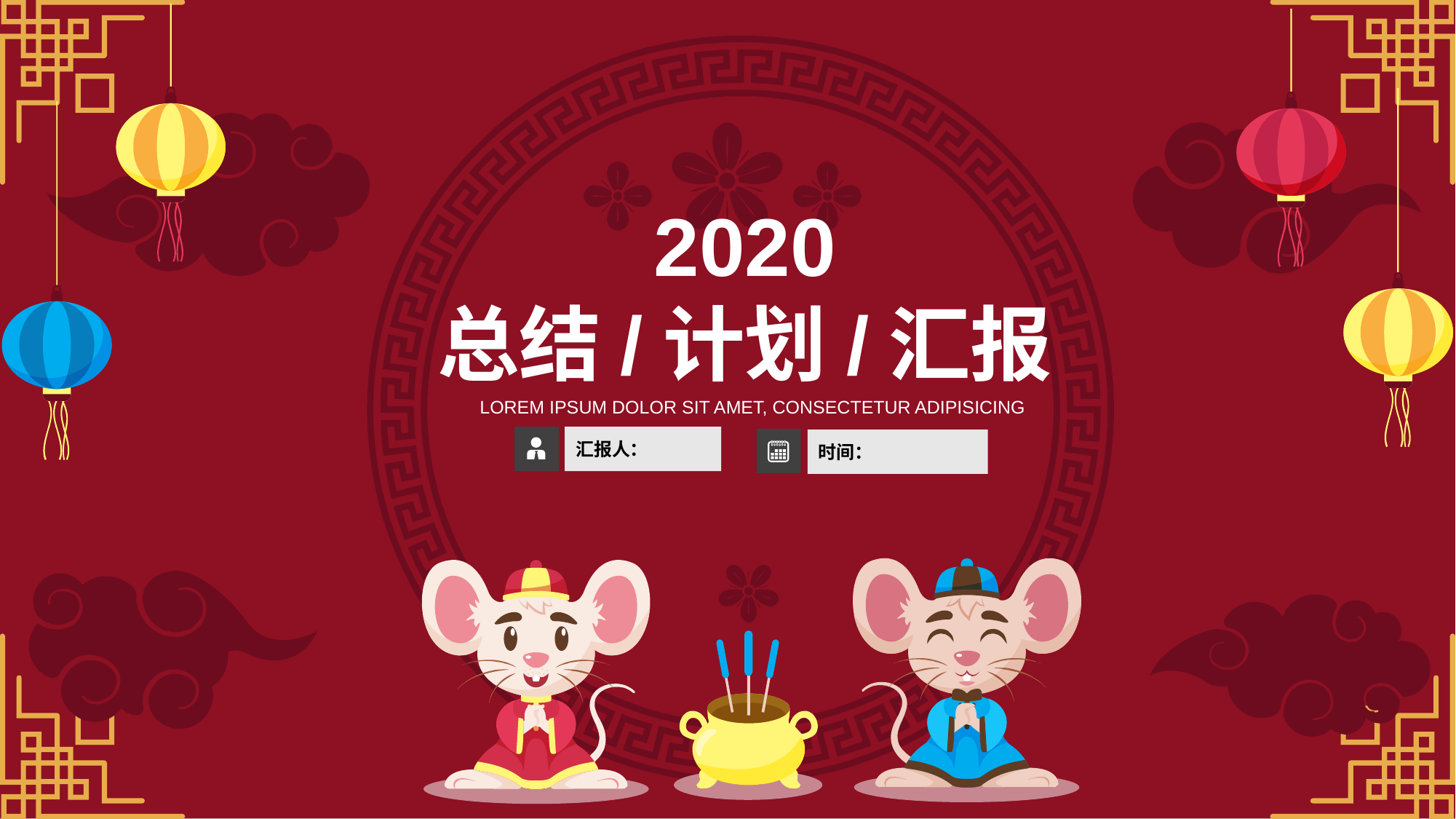

2020
总结/计划/汇报
LOREM IPSUM DOLOR SIT AMET, CONSECTETUR ADIPISICING

汇报人：

时间：